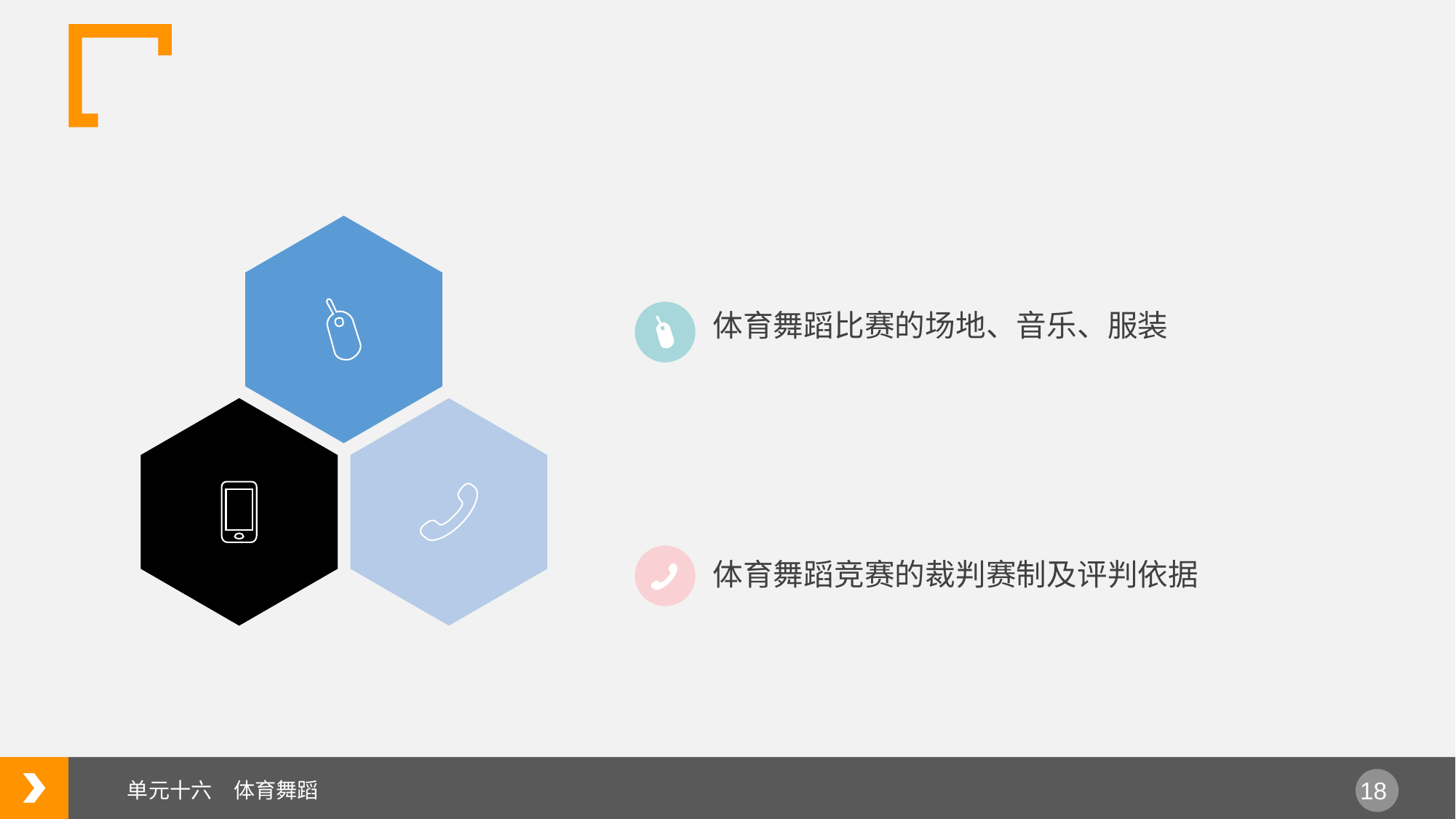

体育舞蹈比赛的场地、音乐、服装

体育舞蹈竞赛的裁判赛制及评判依据

单元十六　体育舞蹈